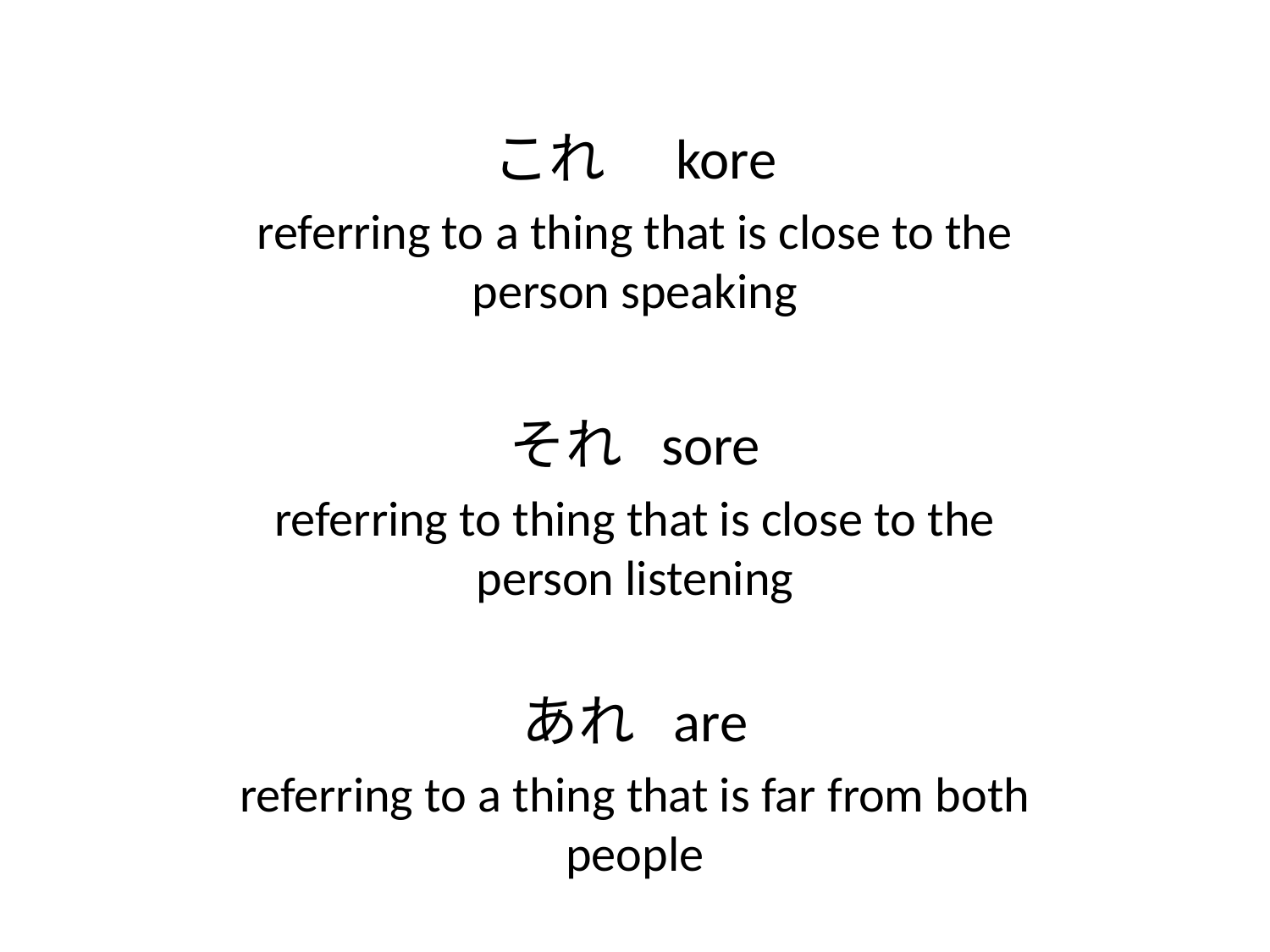

#
これ　kore
referring to a thing that is close to the person speaking

それ  sore
referring to thing that is close to the person listening

あれ  are
referring to a thing that is far from both people